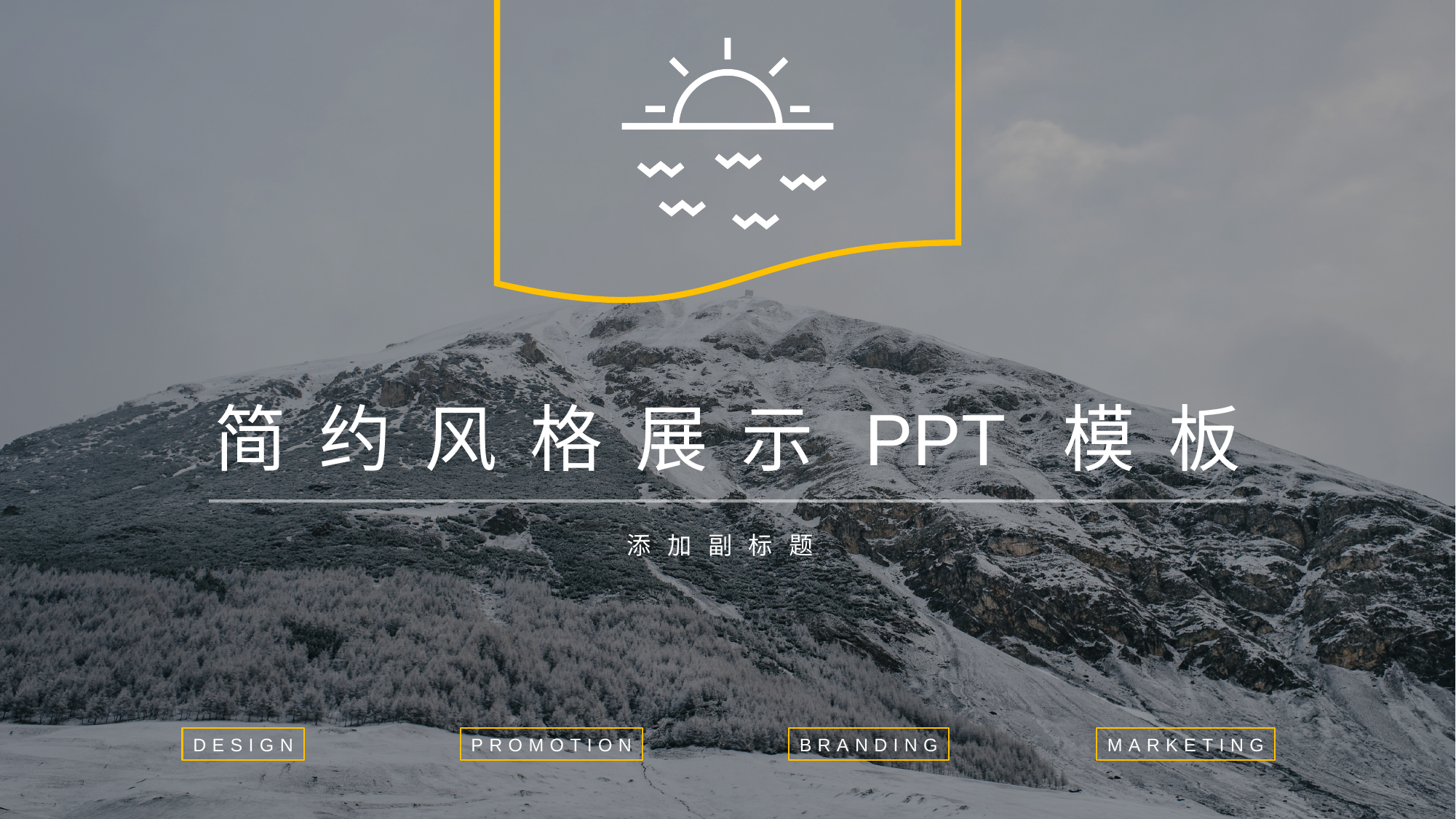

简  约  风  格  展  示  PPT  模  板
添   加   副   标   题
BRANDING
MARKETING
DESIGN
PROMOTION